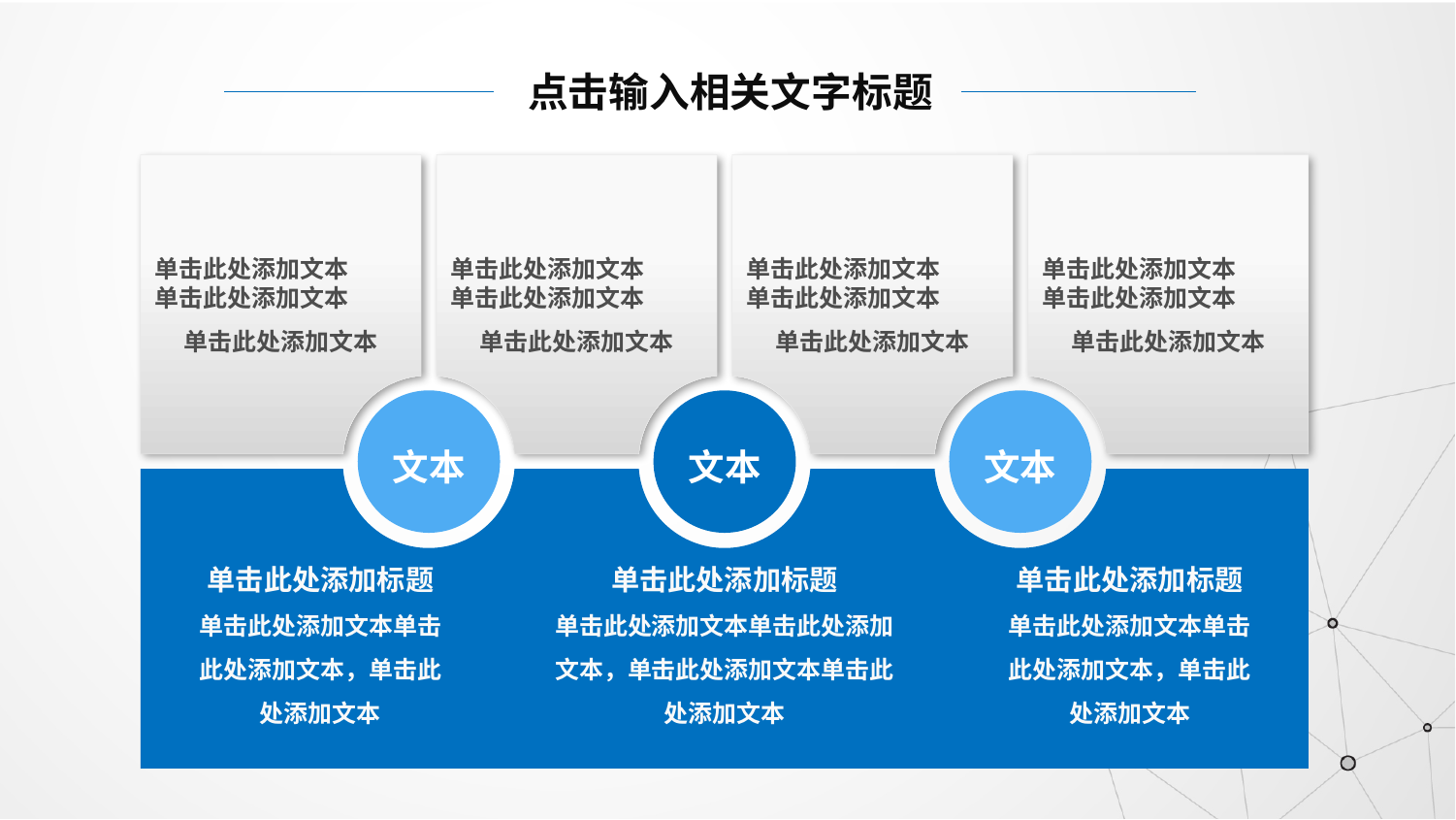

点击输入相关文字标题
单击此处添加文本
单击此处添加文本
单击此处添加文本
单击此处添加文本
单击此处添加文本
单击此处添加文本
单击此处添加文本
单击此处添加文本
单击此处添加文本
单击此处添加文本
单击此处添加文本
单击此处添加文本
文本
文本
文本

单击此处添加标题
单击此处添加文本单击此处添加文本，单击此处添加文本
单击此处添加标题
单击此处添加文本单击此处添加文本，单击此处添加文本单击此处添加文本
单击此处添加标题
单击此处添加文本单击此处添加文本，单击此处添加文本